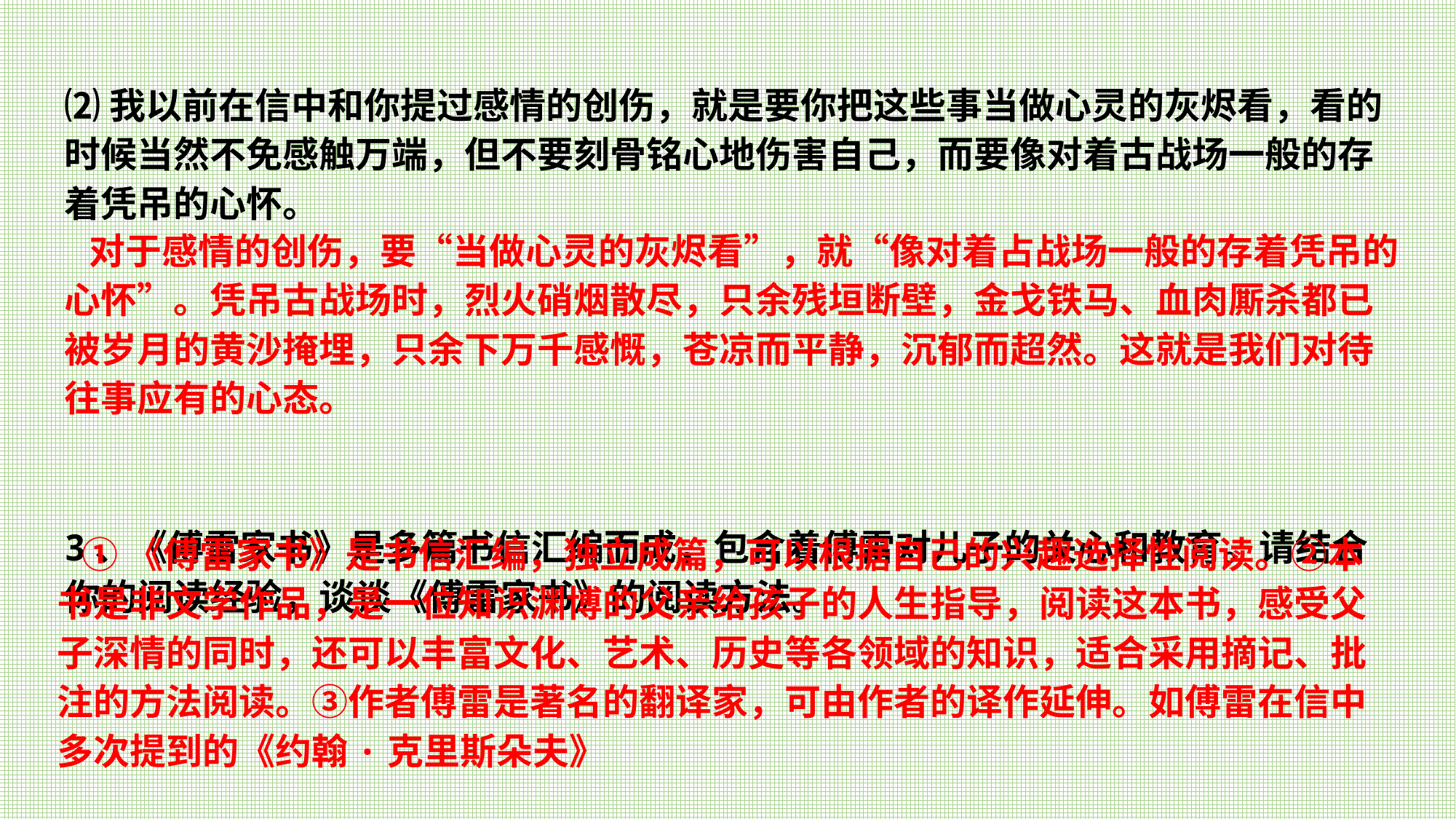

⑵我以前在信中和你提过感情的创伤，就是要你把这些事当做心灵的灰烬看，看的时候当然不免感触万端，但不要刻骨铭心地伤害自己，而要像对着古战场一般的存着凭吊的心怀。

3、《傅雷家书》是多篇书信汇编而成，包含着傅雷对儿子的关心和教育。请结合你的阅读经验，谈谈《傅雷家书》的阅读方法。
  对于感情的创伤，要“当做心灵的灰烬看”，就“像对着占战场一般的存着凭吊的心怀”。凭吊古战场时，烈火硝烟散尽，只余残垣断壁，金戈铁马、血肉厮杀都已被岁月的黄沙掩埋，只余下万千感慨，苍凉而平静，沉郁而超然。这就是我们对待往事应有的心态。
   ①《傅雷家书》是书信汇编，独立成篇，可以根据自己的兴趣选择性阅读。②本书是非文学作品，是一位知识渊博的父亲给孩子的人生指导，阅读这本书，感受父子深情的同时，还可以丰富文化、艺术、历史等各领域的知识，适合采用摘记、批注的方法阅读。③作者傅雷是著名的翻译家，可由作者的译作延伸。如傅雷在信中多次提到的《约翰·克里斯朵夫》